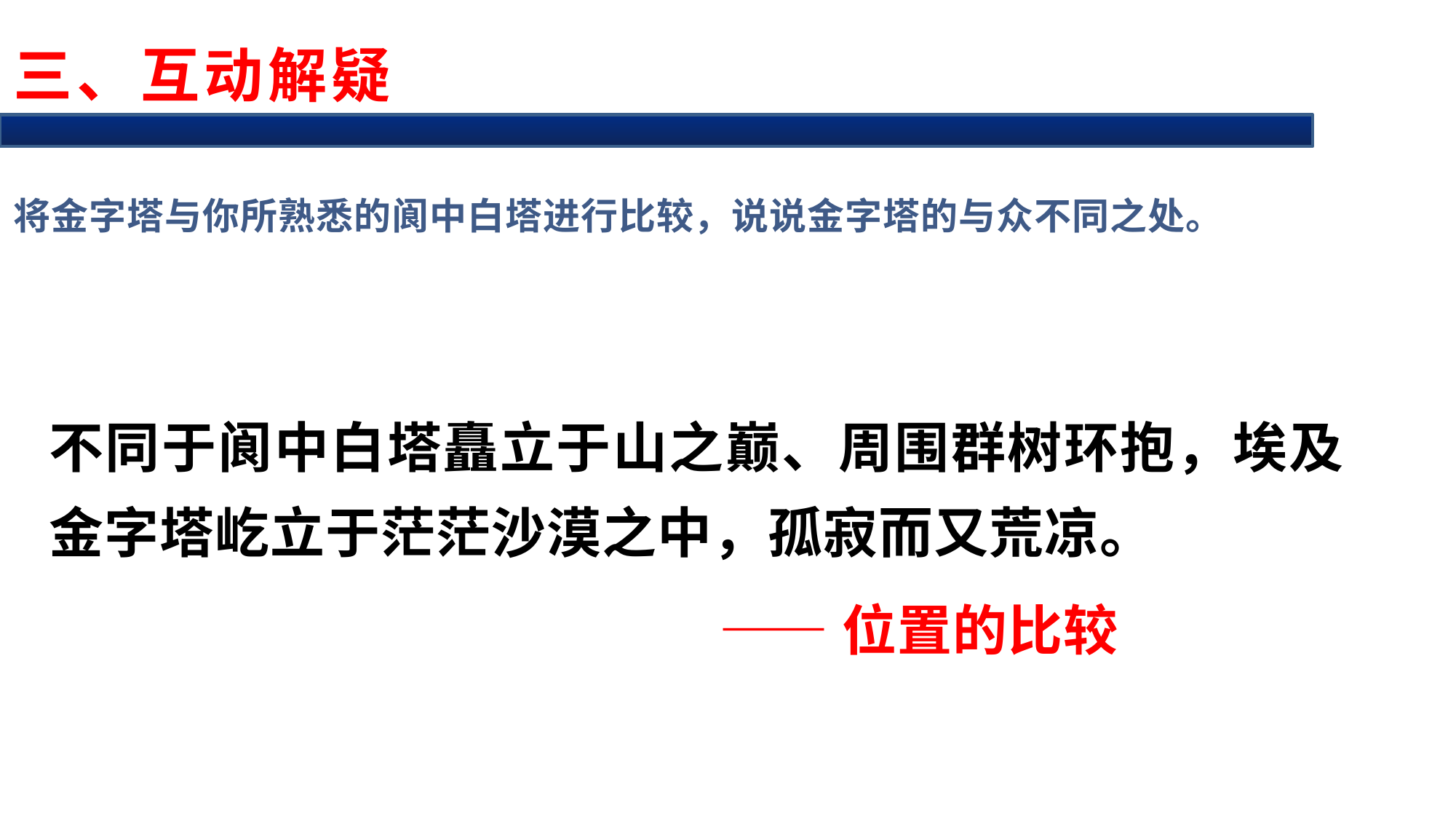

三、互动解疑

将金字塔与你所熟悉的阆中白塔进行比较，说说金字塔的与众不同之处。

不同于阆中白塔矗立于山之巅、周围群树环抱，埃及金字塔屹立于茫茫沙漠之中，孤寂而又荒凉。
                                                   ——位置的比较